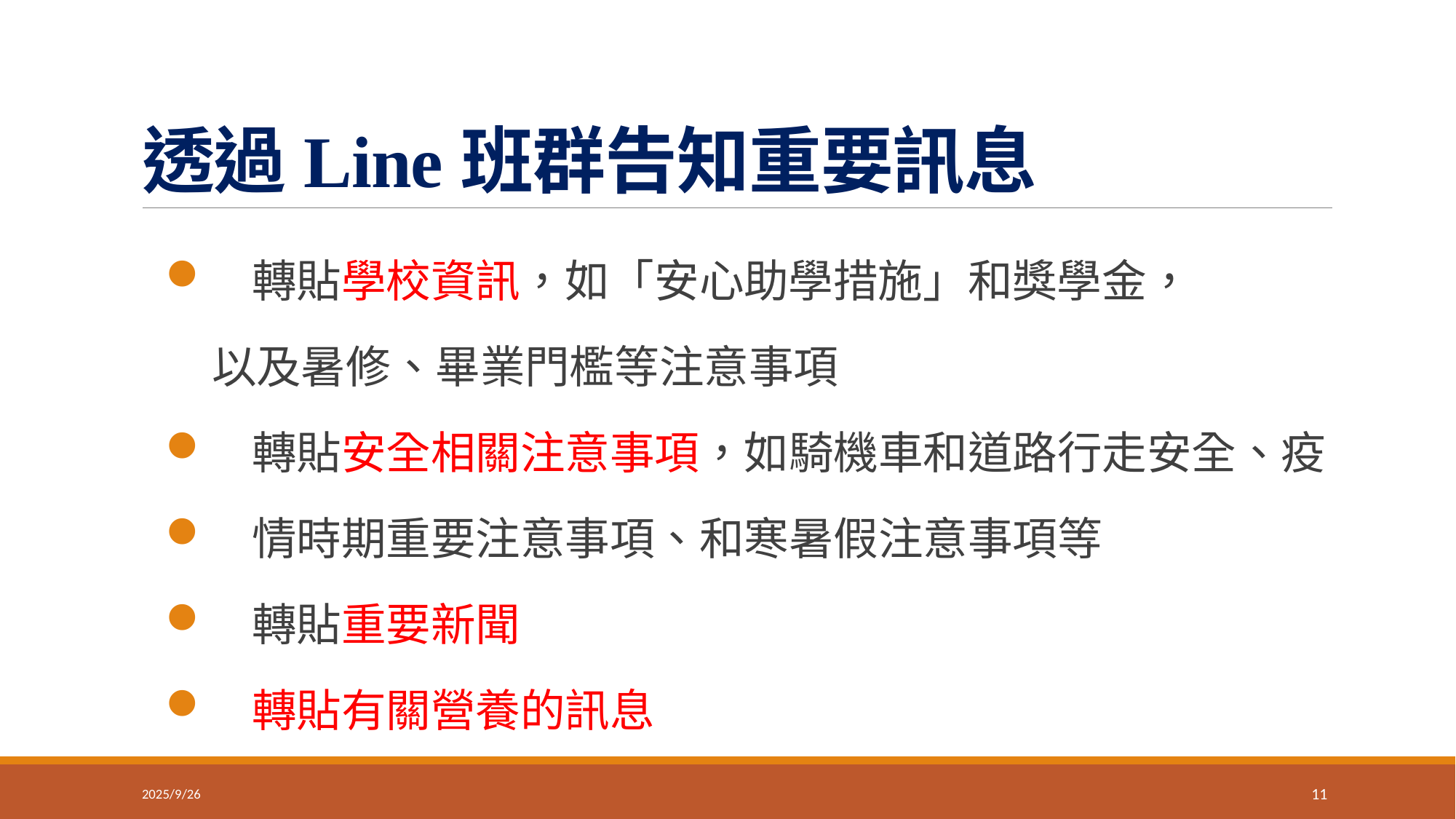

# 透過Line班群告知重要訊息
轉貼學校資訊，如「安心助學措施」和獎學金，
    以及暑修、畢業門檻等注意事項
轉貼安全相關注意事項，如騎機車和道路行走安全、疫
情時期重要注意事項、和寒暑假注意事項等
轉貼重要新聞
轉貼有關營養的訊息

2025/9/26
11